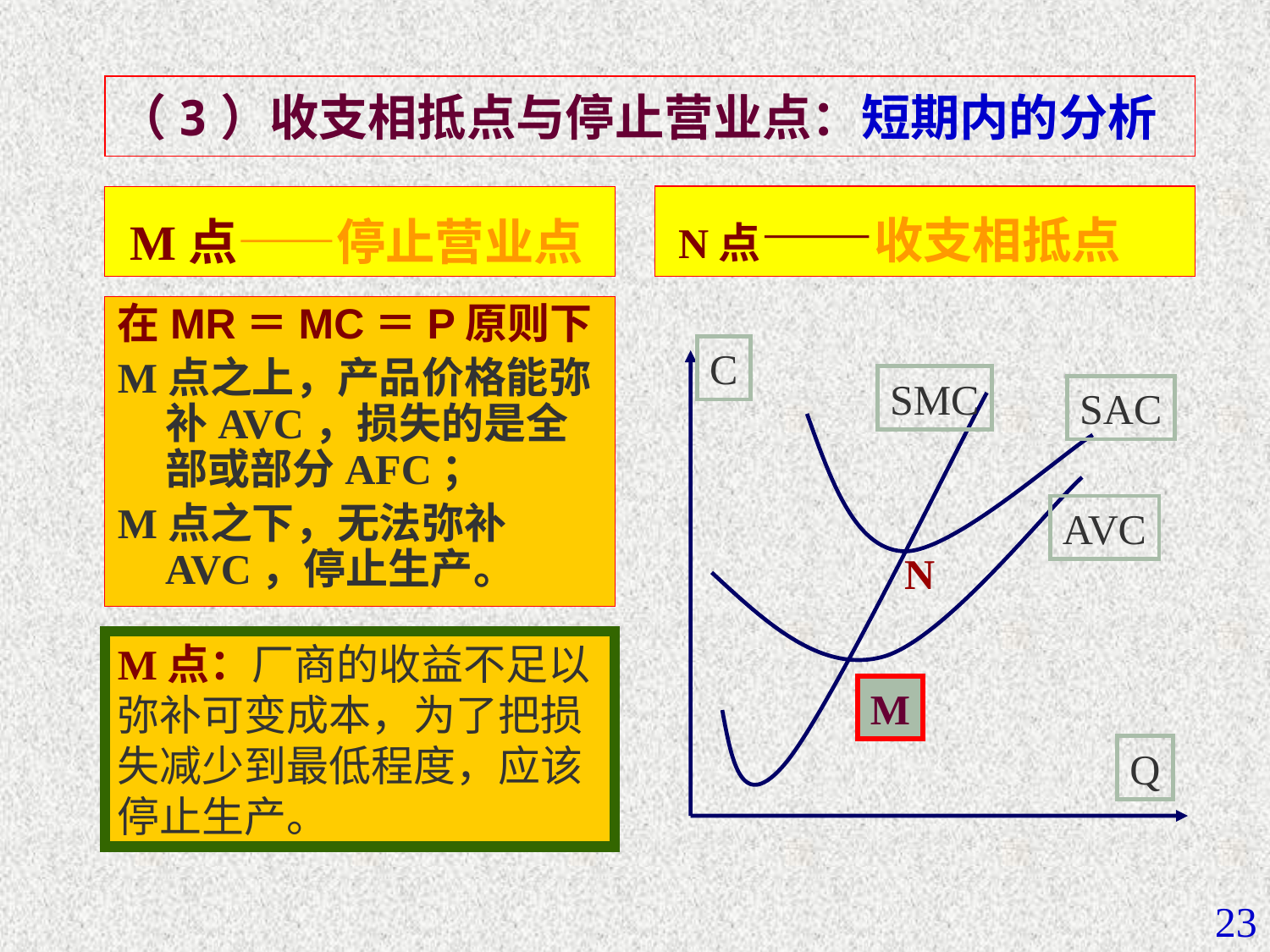

（3）收支相抵点与停止营业点：短期内的分析
# M点——停止营业点
 N点——收支相抵点
在MR＝MC＝P原则下
M点之上，产品价格能弥补AVC，损失的是全部或部分AFC；
M点之下，无法弥补AVC，停止生产。
C

SMC
SAC

AVC
N
M点：厂商的收益不足以弥补可变成本，为了把损失减少到最低程度，应该停止生产。

M
Q

23